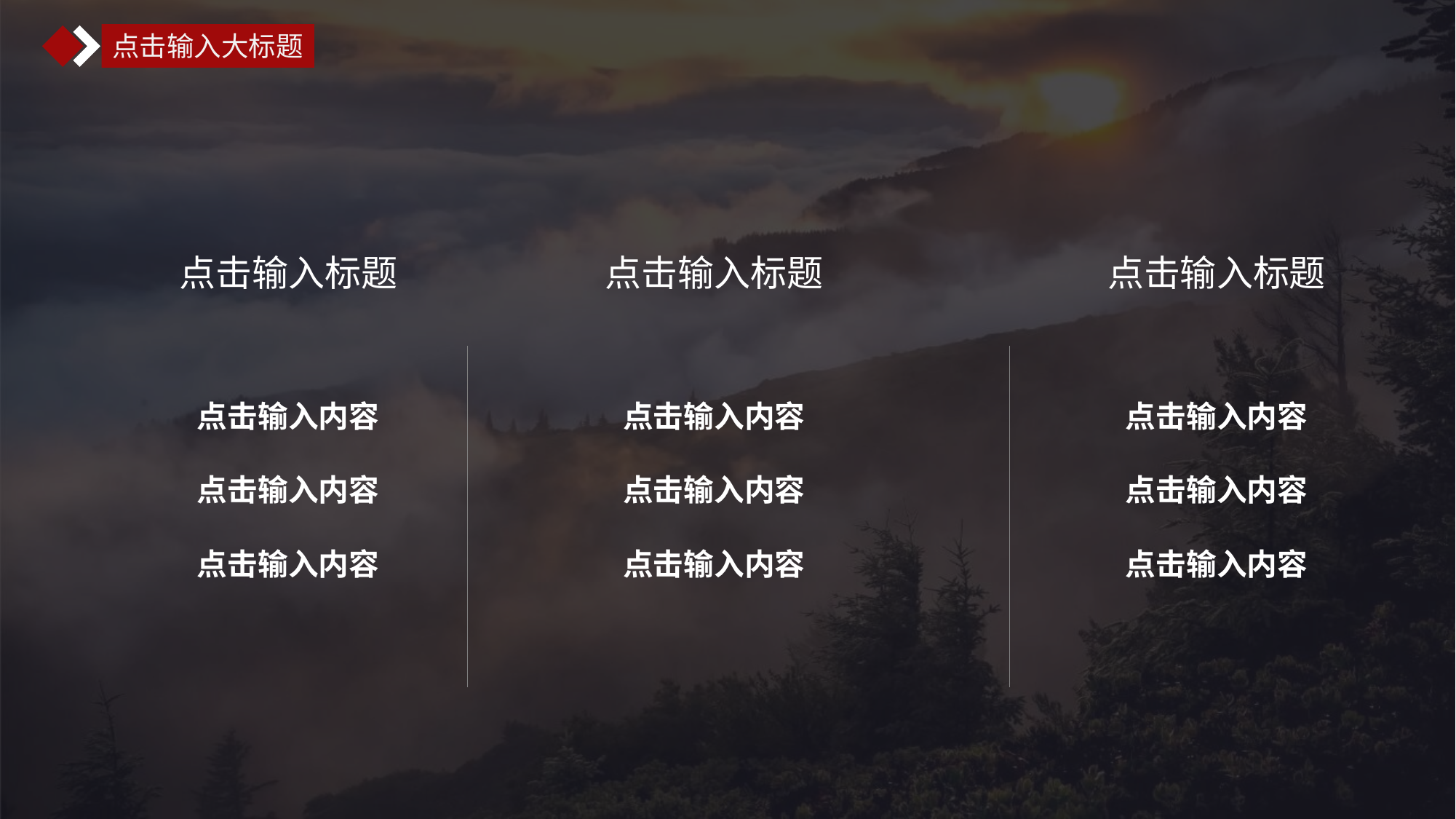

点击输入大标题

点击输入标题
点击输入标题
点击输入标题
点击输入内容
点击输入内容
点击输入内容
点击输入内容
点击输入内容
点击输入内容
点击输入内容
点击输入内容
点击输入内容